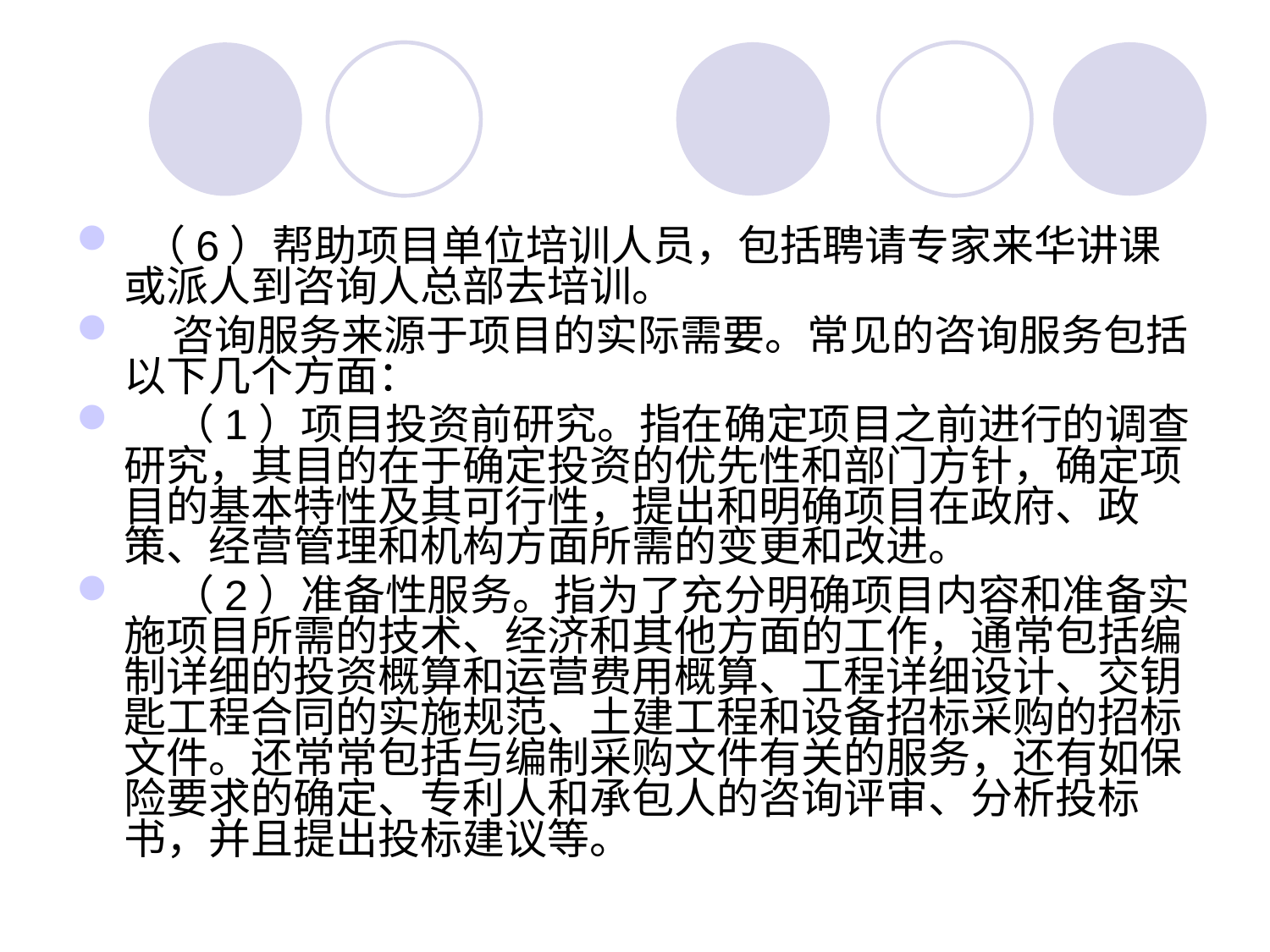

#
 （6）帮助项目单位培训人员，包括聘请专家来华讲课或派人到咨询人总部去培训。
    咨询服务来源于项目的实际需要。常见的咨询服务包括以下几个方面：
    （1）项目投资前研究。指在确定项目之前进行的调查研究，其目的在于确定投资的优先性和部门方针，确定项目的基本特性及其可行性，提出和明确项目在政府、政策、经营管理和机构方面所需的变更和改进。
    （2）准备性服务。指为了充分明确项目内容和准备实施项目所需的技术、经济和其他方面的工作，通常包括编制详细的投资概算和运营费用概算、工程详细设计、交钥匙工程合同的实施规范、土建工程和设备招标采购的招标文件。还常常包括与编制采购文件有关的服务，还有如保险要求的确定、专利人和承包人的咨询评审、分析投标书，并且提出投标建议等。